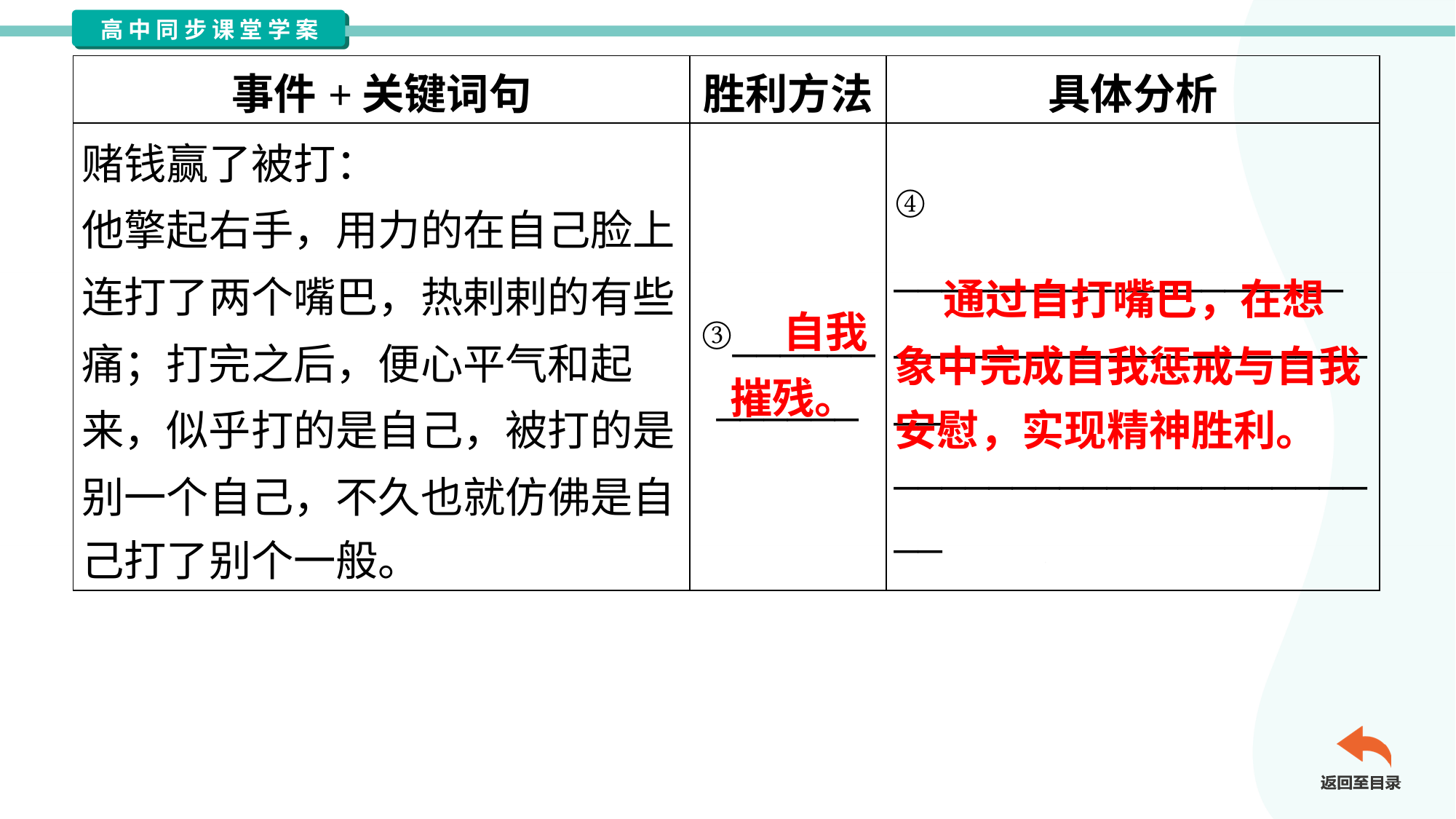

| 事件+关键词句 | 胜利方法 | 具体分析 |
| --- | --- | --- |
| 赌钱赢了被打： 他擎起右手，用力的在自己脸上 连打了两个嘴巴，热剌剌的有些 痛；打完之后，便心平气和起 来，似乎打的是自己，被打的是 别一个自己，不久也就仿佛是自 己打了别个一般。 | ③\_\_\_\_\_\_ \_\_\_\_\_\_ | ④ \_\_\_\_\_\_\_\_\_\_\_\_\_\_\_\_\_\_\_ \_\_\_\_\_\_\_\_\_\_\_\_\_\_\_\_\_\_\_\_\_\_ \_\_\_\_\_\_\_\_\_\_\_\_\_\_\_\_\_\_\_\_\_\_ |
    通过自打嘴巴，在想
象中完成自我惩戒与自我
安慰，实现精神胜利。
自我摧残。